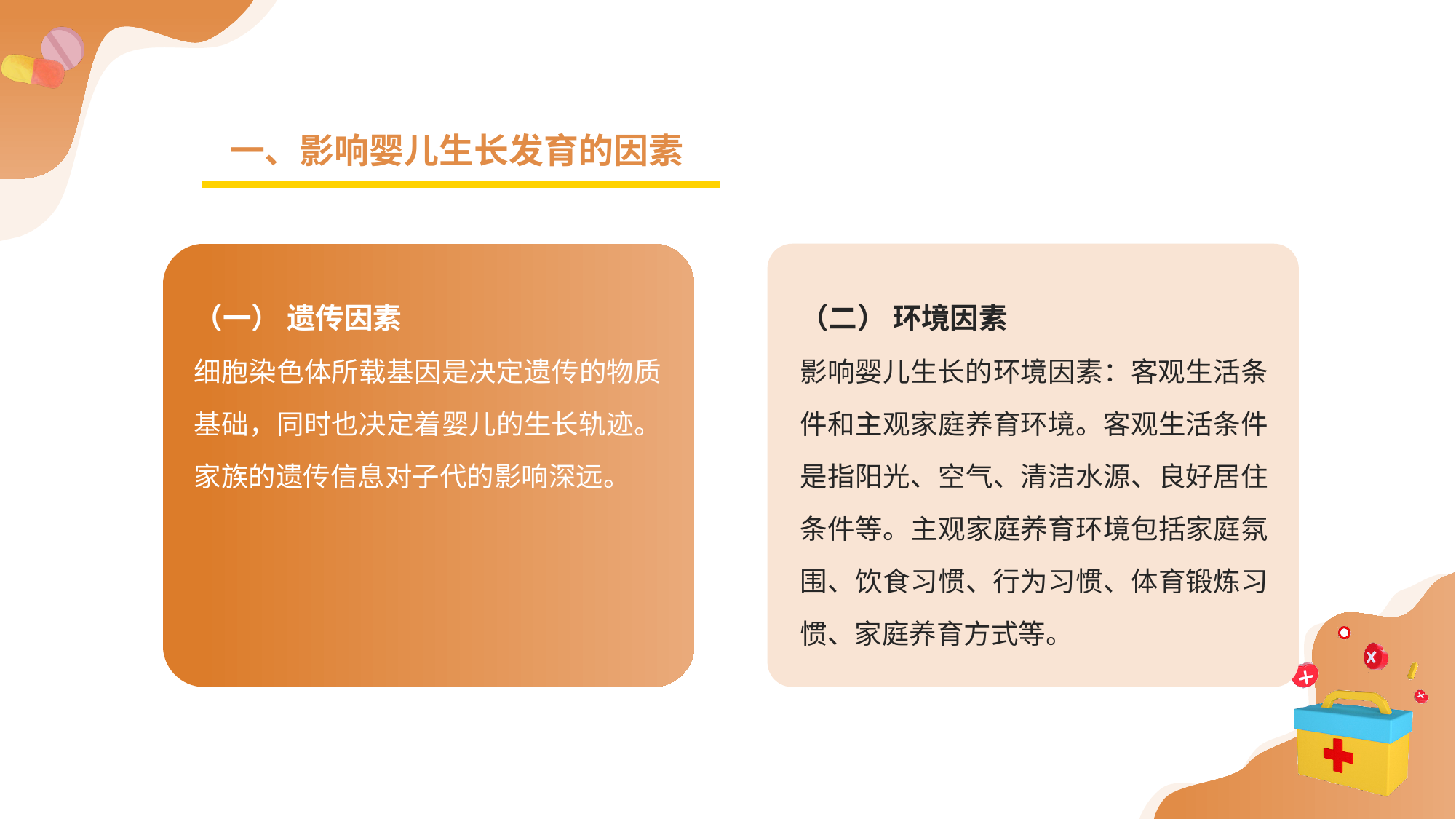

一、影响婴儿生长发育的因素

（一） 遗传因素
细胞染色体所载基因是决定遗传的物质基础，同时也决定着婴儿的生长轨迹。家族的遗传信息对子代的影响深远。
（二） 环境因素
影响婴儿生长的环境因素：客观生活条件和主观家庭养育环境。客观生活条件是指阳光、空气、清洁水源、良好居住条件等。主观家庭养育环境包括家庭氛围、饮食习惯、行为习惯、体育锻炼习惯、家庭养育方式等。